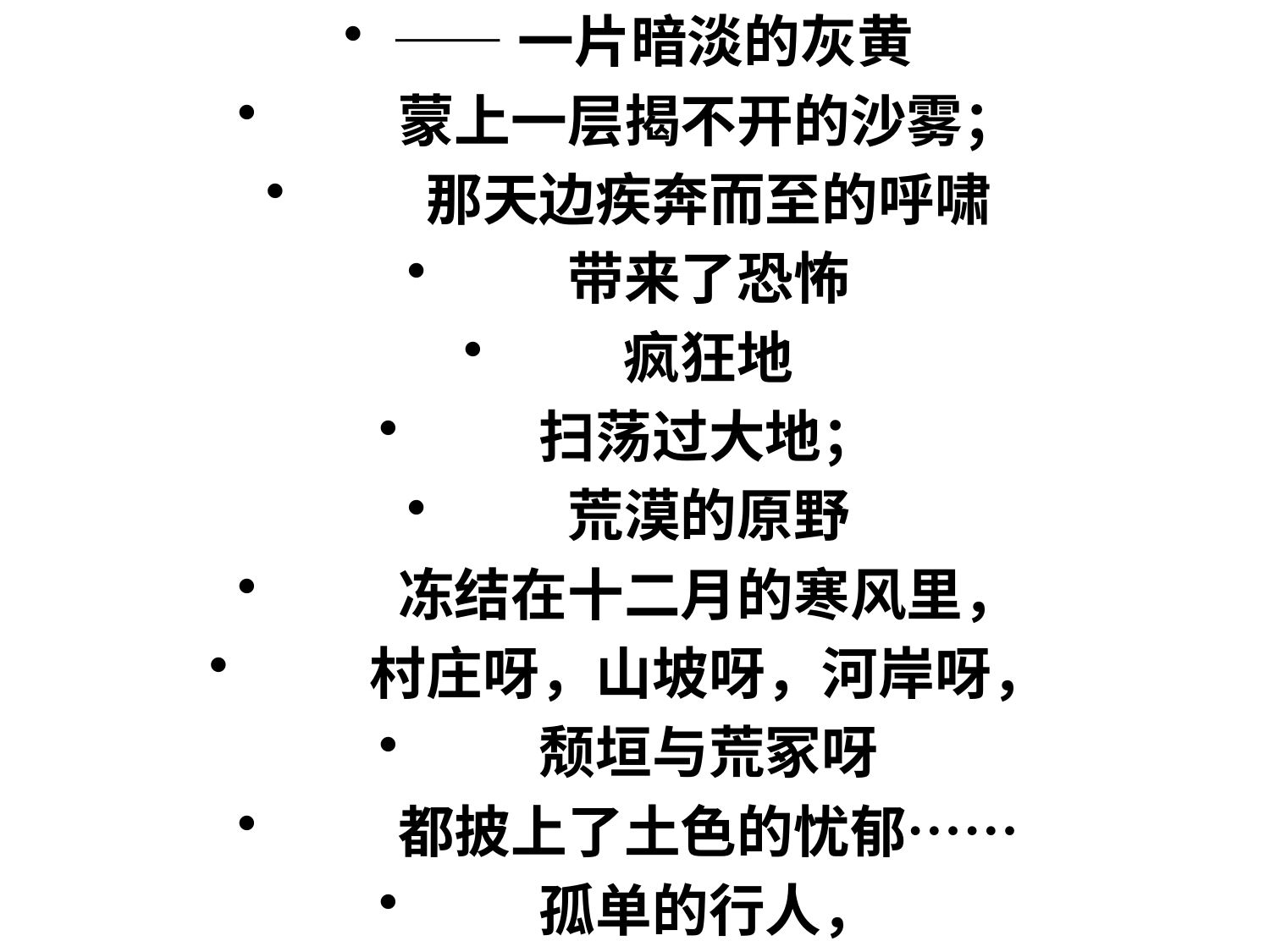

——一片暗淡的灰黄
　　蒙上一层揭不开的沙雾；
　　那天边疾奔而至的呼啸
　　带来了恐怖
　　疯狂地
　　扫荡过大地；
　　荒漠的原野
　　冻结在十二月的寒风里，
　　村庄呀，山坡呀，河岸呀，
　　颓垣与荒冢呀
　　都披上了土色的忧郁……
　　孤单的行人，